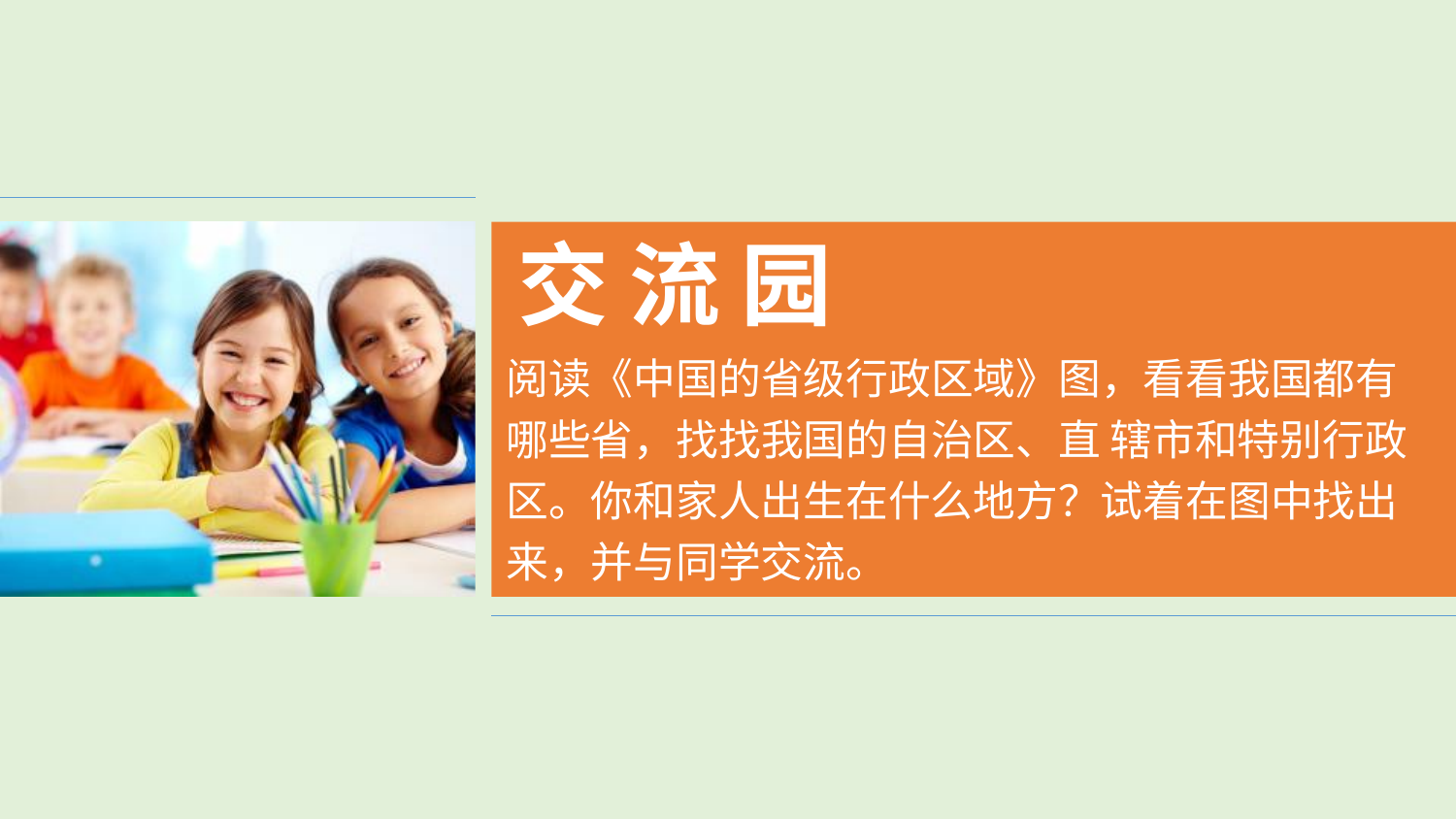

交 流 园
阅读《中国的省级行政区域》图，看看我国都有哪些省，找找我国的自治区、直 辖市和特别行政区。你和家人出生在什么地方？试着在图中找出来，并与同学交流。